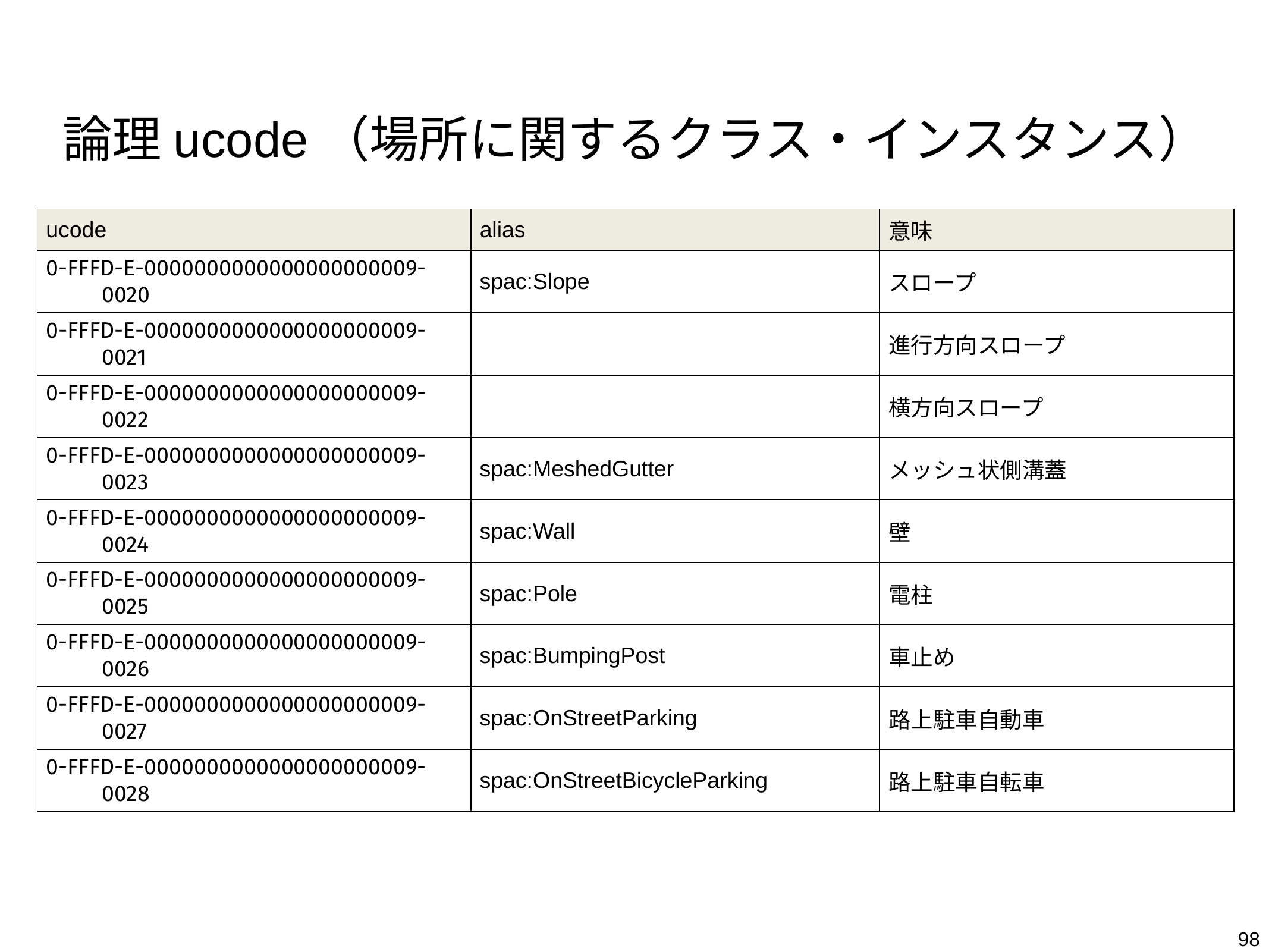

# 論理ucode（場所に関するクラス・インスタンス）
| ucode | alias | 意味 |
| --- | --- | --- |
| 0-FFFD-E-0000000000000000000009-0020 | spac:Slope | スロープ |
| 0-FFFD-E-0000000000000000000009-0021 |  | 進行方向スロープ |
| 0-FFFD-E-0000000000000000000009-0022 |  | 横方向スロープ |
| 0-FFFD-E-0000000000000000000009-0023 | spac:MeshedGutter | メッシュ状側溝蓋 |
| 0-FFFD-E-0000000000000000000009-0024 | spac:Wall | 壁 |
| 0-FFFD-E-0000000000000000000009-0025 | spac:Pole | 電柱 |
| 0-FFFD-E-0000000000000000000009-0026 | spac:BumpingPost | 車止め |
| 0-FFFD-E-0000000000000000000009-0027 | spac:OnStreetParking | 路上駐車自動車 |
| 0-FFFD-E-0000000000000000000009-0028 | spac:OnStreetBicycleParking | 路上駐車自転車 |
98